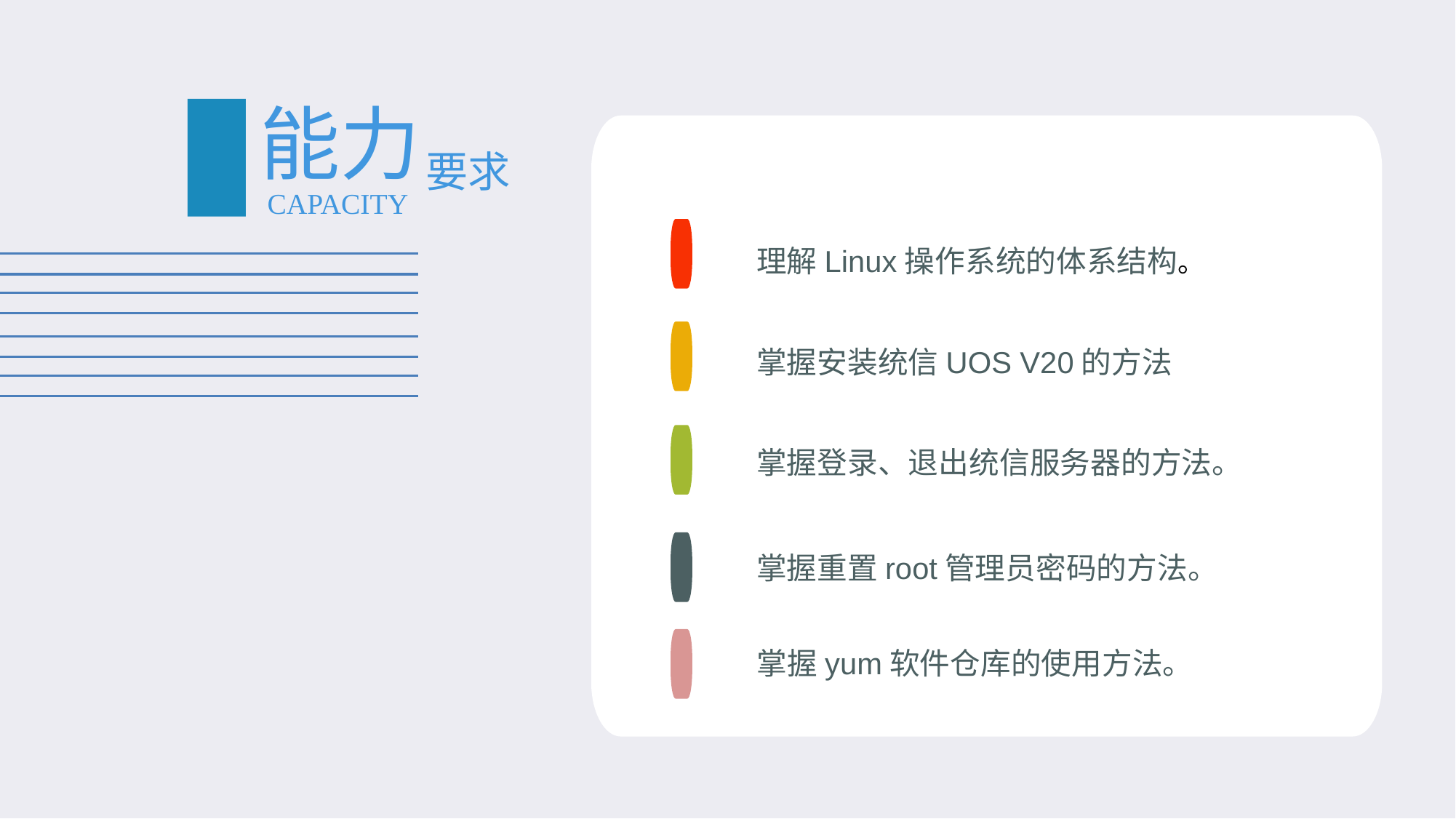

#
能力
要求

CAPACITY

理解Linux操作系统的体系结构。

掌握安装统信UOS V20的方法

掌握登录、退出统信服务器的方法。

掌握重置root管理员密码的方法。

掌握yum软件仓库的使用方法。